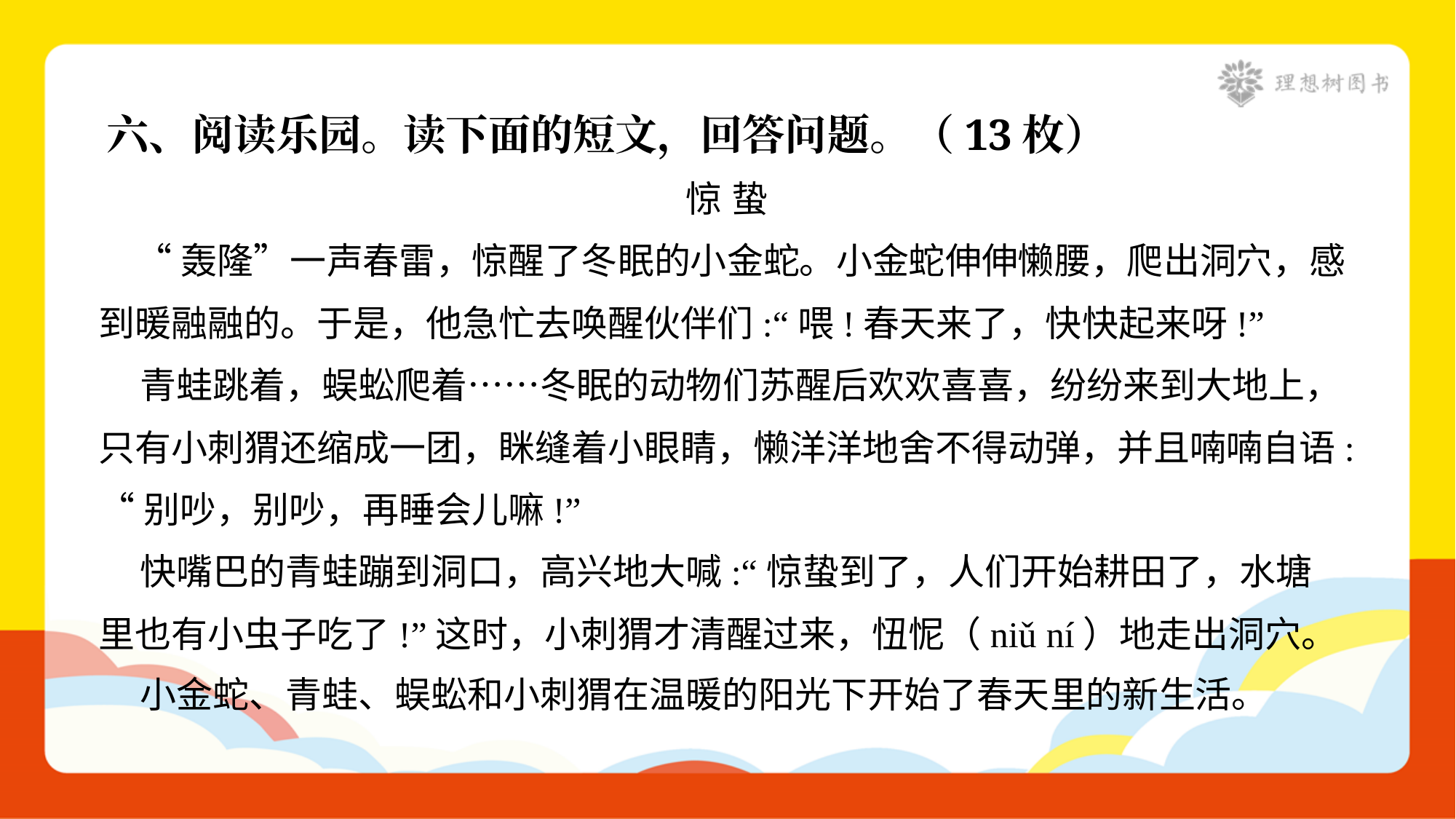

六、阅读乐园。读下面的短文，回答问题。（13枚）
惊 蛰
    “轰隆”一声春雷，惊醒了冬眠的小金蛇。小金蛇伸伸懒腰，爬出洞穴，感
到暖融融的。于是，他急忙去唤醒伙伴们:“喂!春天来了，快快起来呀!”
    青蛙跳着，蜈蚣爬着……冬眠的动物们苏醒后欢欢喜喜，纷纷来到大地上，
只有小刺猬还缩成一团，眯缝着小眼睛，懒洋洋地舍不得动弹，并且喃喃自语:
“别吵，别吵，再睡会儿嘛!”
    快嘴巴的青蛙蹦到洞口，高兴地大喊:“惊蛰到了，人们开始耕田了，水塘
里也有小虫子吃了!”这时，小刺猬才清醒过来，忸怩（niǔ ní）地走出洞穴。
    小金蛇、青蛙、蜈蚣和小刺猬在温暖的阳光下开始了春天里的新生活。